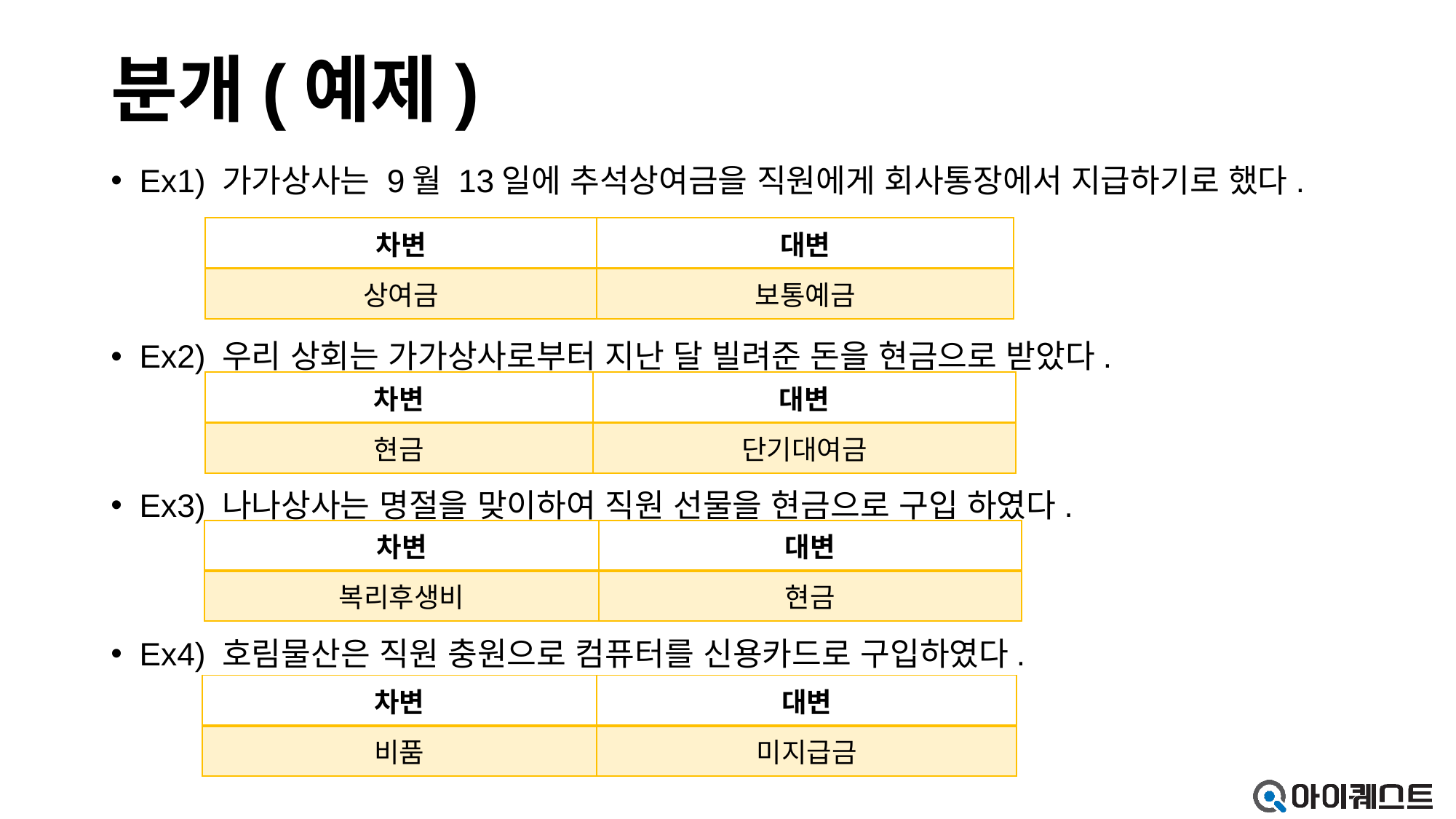

# 분개(예제)
Ex1) 가가상사는 9월 13일에 추석상여금을 직원에게 회사통장에서 지급하기로 했다.

Ex2) 우리 상회는 가가상사로부터 지난 달 빌려준 돈을 현금으로 받았다.

Ex3) 나나상사는 명절을 맞이하여 직원 선물을 현금으로 구입 하였다.

Ex4) 호림물산은 직원 충원으로 컴퓨터를 신용카드로 구입하였다.

| 차변 | 대변 |
| --- | --- |
| 상여금 | 보통예금 |
| 차변 | 대변 |
| --- | --- |
| 현금 | 단기대여금 |
| 차변 | 대변 |
| --- | --- |
| 복리후생비 | 현금 |
| 차변 | 대변 |
| --- | --- |
| 비품 | 미지급금 |